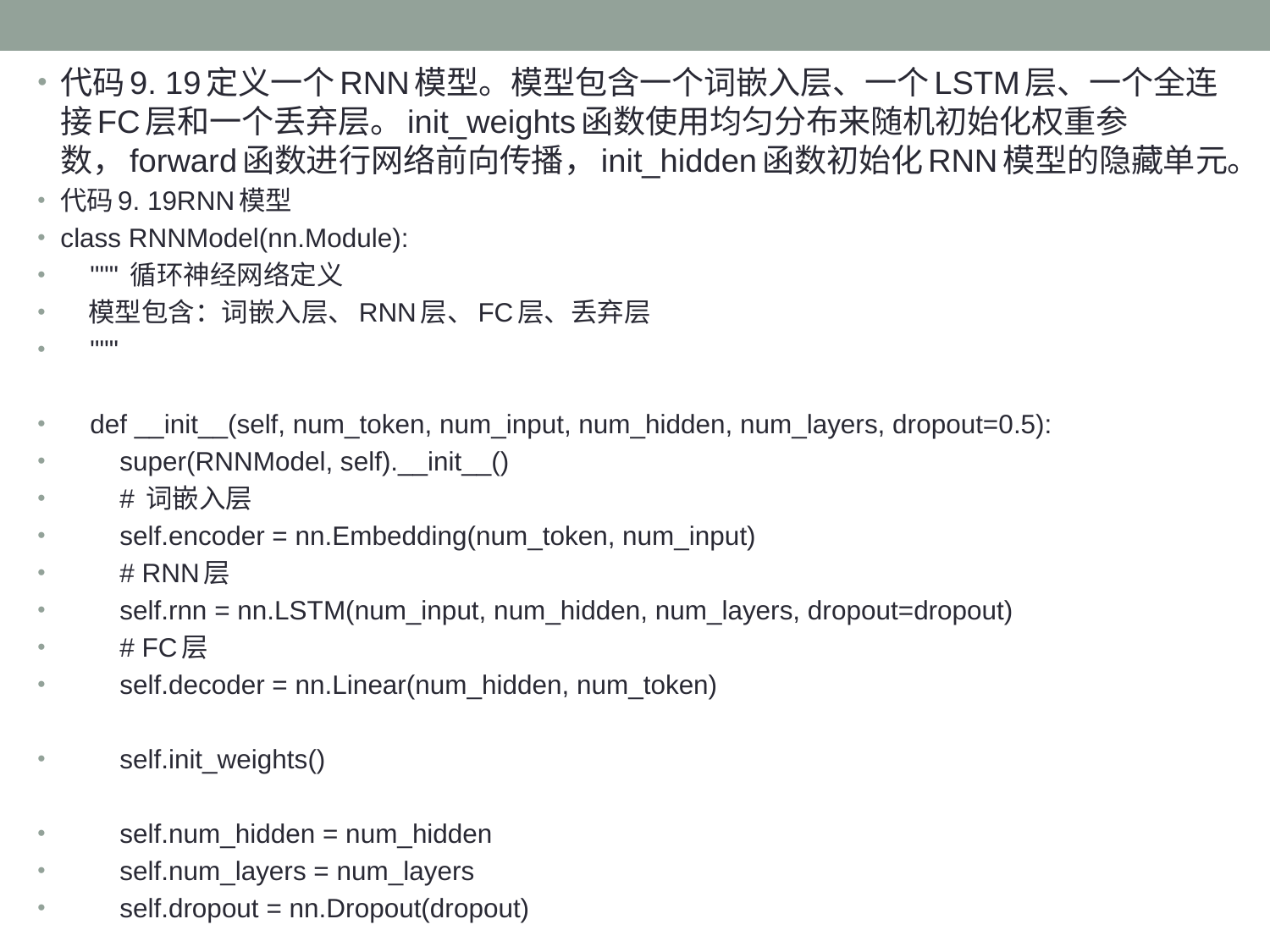

代码9. 19定义一个RNN模型。模型包含一个词嵌入层、一个LSTM层、一个全连接FC层和一个丢弃层。init_weights函数使用均匀分布来随机初始化权重参数，forward函数进行网络前向传播，init_hidden函数初始化RNN模型的隐藏单元。
代码9. 19RNN模型
class RNNModel(nn.Module):
    """ 循环神经网络定义
    模型包含：词嵌入层、RNN层、FC层、丢弃层
    """

    def __init__(self, num_token, num_input, num_hidden, num_layers, dropout=0.5):
        super(RNNModel, self).__init__()
        # 词嵌入层
        self.encoder = nn.Embedding(num_token, num_input)
        # RNN层
        self.rnn = nn.LSTM(num_input, num_hidden, num_layers, dropout=dropout)
        # FC层
        self.decoder = nn.Linear(num_hidden, num_token)

        self.init_weights()

        self.num_hidden = num_hidden
        self.num_layers = num_layers
        self.dropout = nn.Dropout(dropout)